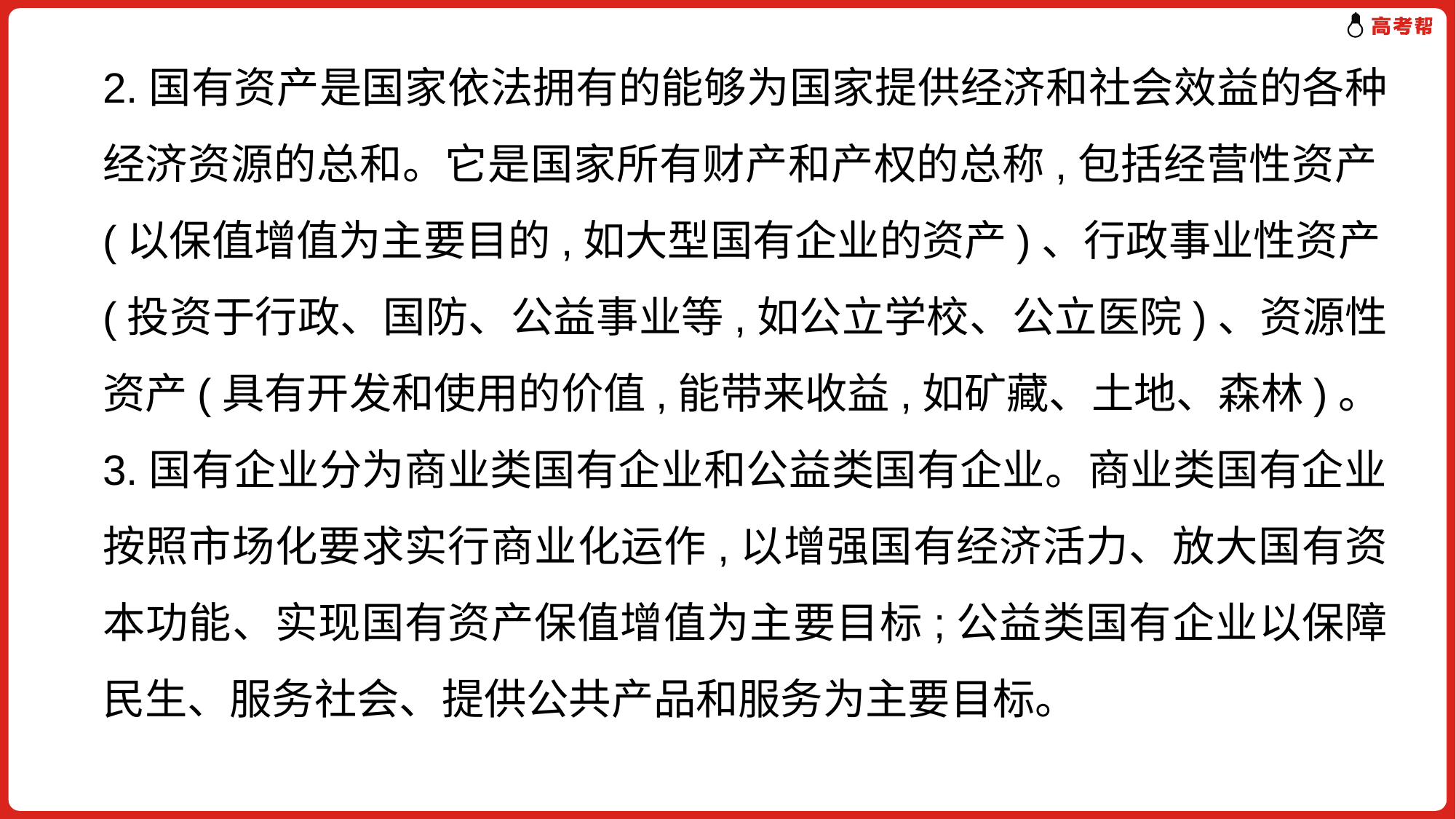

2.国有资产是国家依法拥有的能够为国家提供经济和社会效益的各种经济资源的总和。它是国家所有财产和产权的总称,包括经营性资产(以保值增值为主要目的,如大型国有企业的资产)、行政事业性资产(投资于行政、国防、公益事业等,如公立学校、公立医院)、资源性资产(具有开发和使用的价值,能带来收益,如矿藏、土地、森林)。
3.国有企业分为商业类国有企业和公益类国有企业。商业类国有企业按照市场化要求实行商业化运作,以增强国有经济活力、放大国有资本功能、实现国有资产保值增值为主要目标;公益类国有企业以保障民生、服务社会、提供公共产品和服务为主要目标。